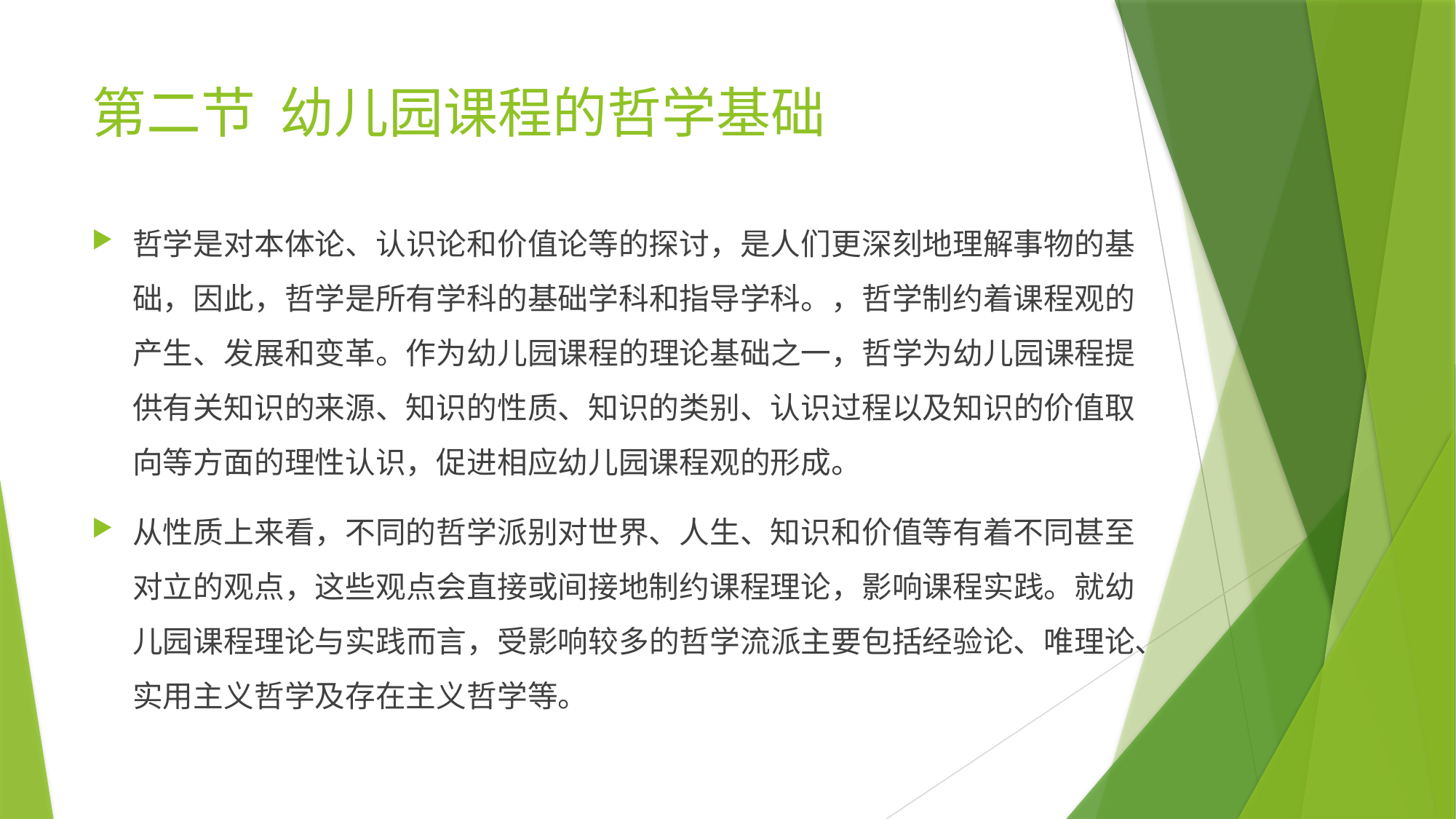

# 第二节  幼儿园课程的哲学基础
哲学是对本体论、认识论和价值论等的探讨，是人们更深刻地理解事物的基础，因此，哲学是所有学科的基础学科和指导学科。，哲学制约着课程观的产生、发展和变革。作为幼儿园课程的理论基础之一，哲学为幼儿园课程提供有关知识的来源、知识的性质、知识的类别、认识过程以及知识的价值取向等方面的理性认识，促进相应幼儿园课程观的形成。
从性质上来看，不同的哲学派别对世界、人生、知识和价值等有着不同甚至对立的观点，这些观点会直接或间接地制约课程理论，影响课程实践。就幼儿园课程理论与实践而言，受影响较多的哲学流派主要包括经验论、唯理论、实用主义哲学及存在主义哲学等。